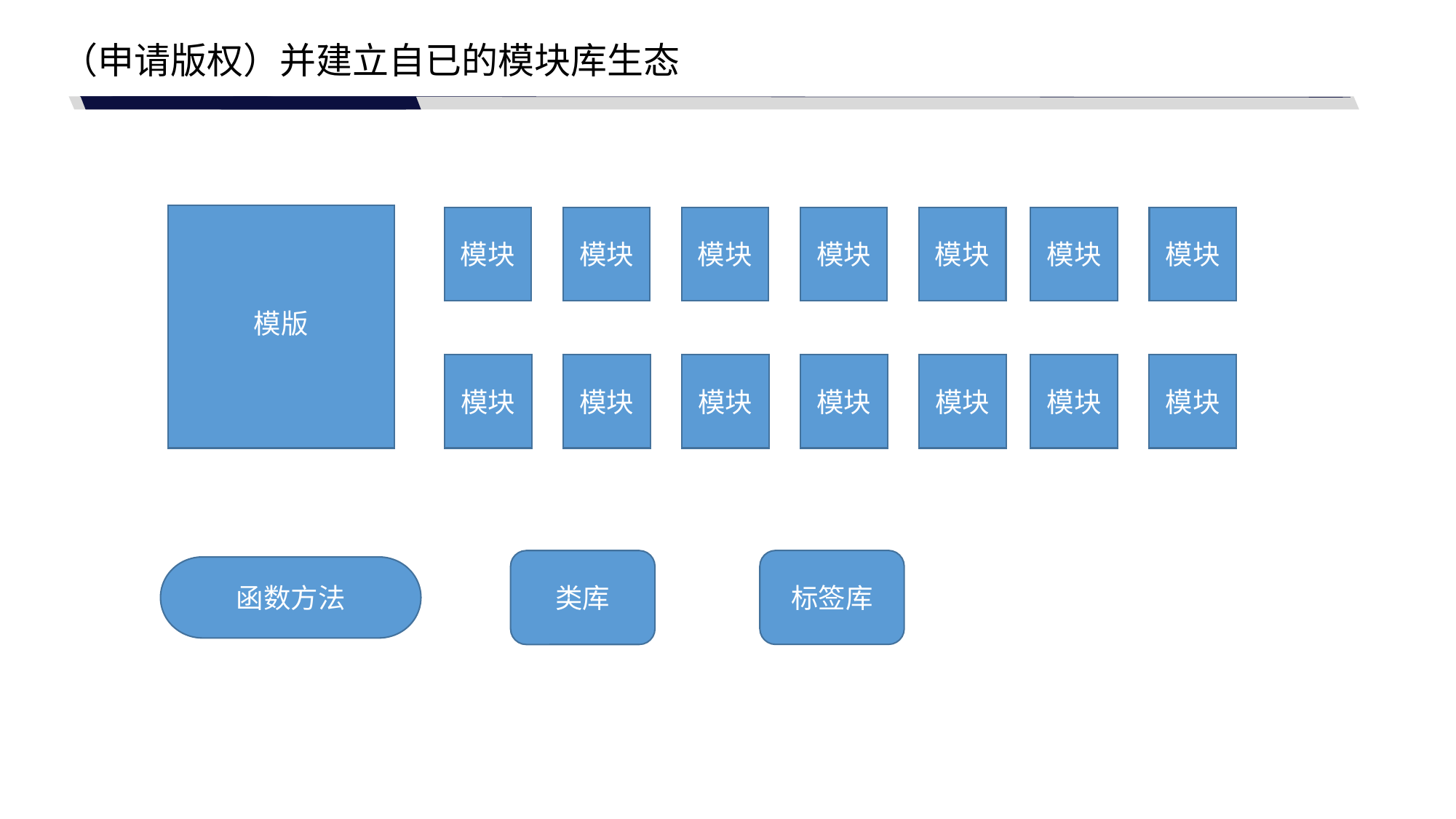

（申请版权）并建立自已的模块库生态

模块

模块

模块

模块

模块

模块

模块
模版

模块

模块

模块

模块

模块

模块

模块

函数方法
标签库
类库